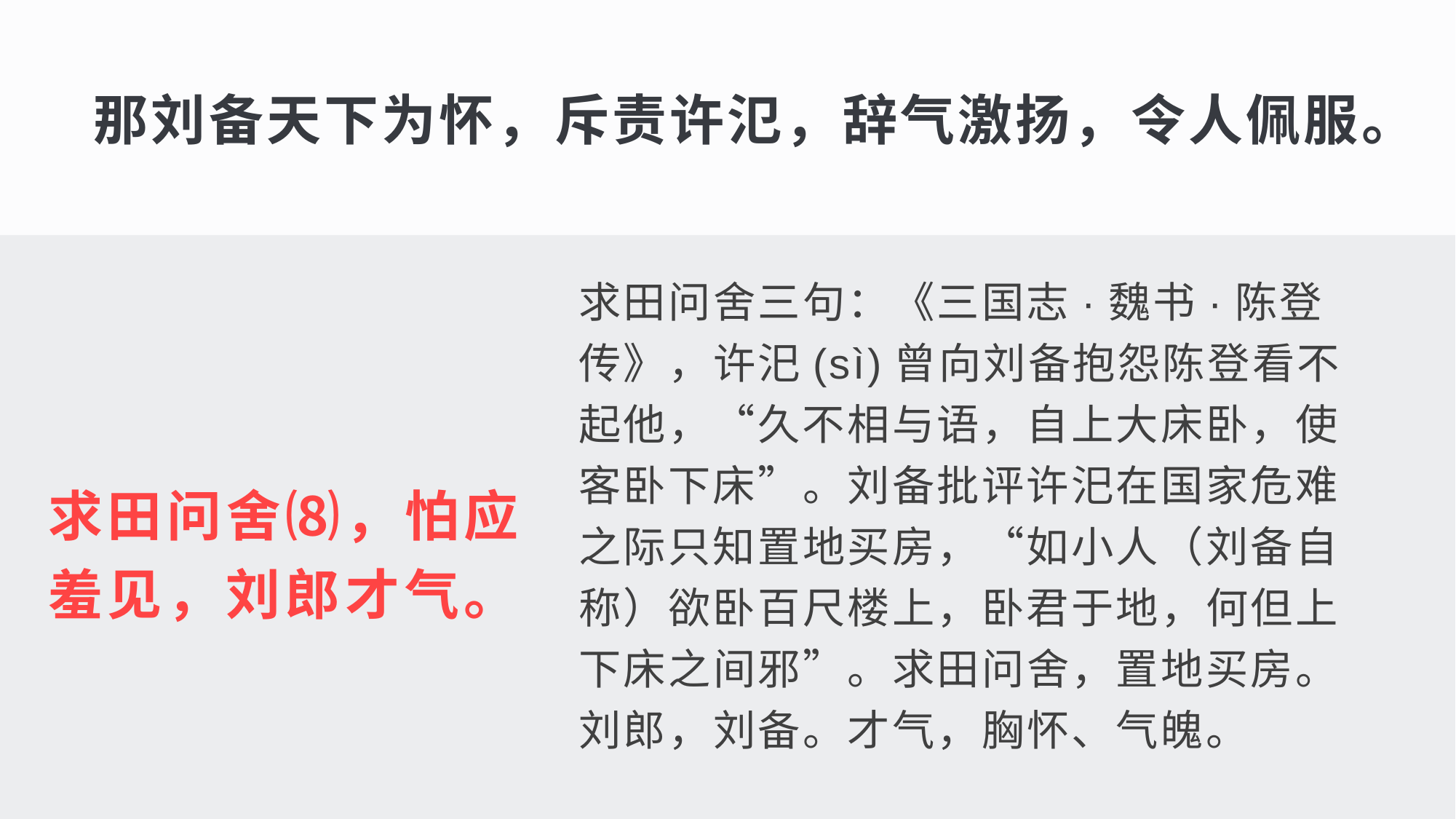

那刘备天下为怀，斥责许氾，辞气激扬，令人佩服。

求田问舍三句：《三国志·魏书·陈登传》，许汜(sì)曾向刘备抱怨陈登看不起他，“久不相与语，自上大床卧，使客卧下床”。刘备批评许汜在国家危难之际只知置地买房，“如小人（刘备自称）欲卧百尺楼上，卧君于地，何但上下床之间邪”。求田问舍，置地买房。刘郎，刘备。才气，胸怀、气魄。
求田问舍⑻，怕应羞见，刘郎才气。